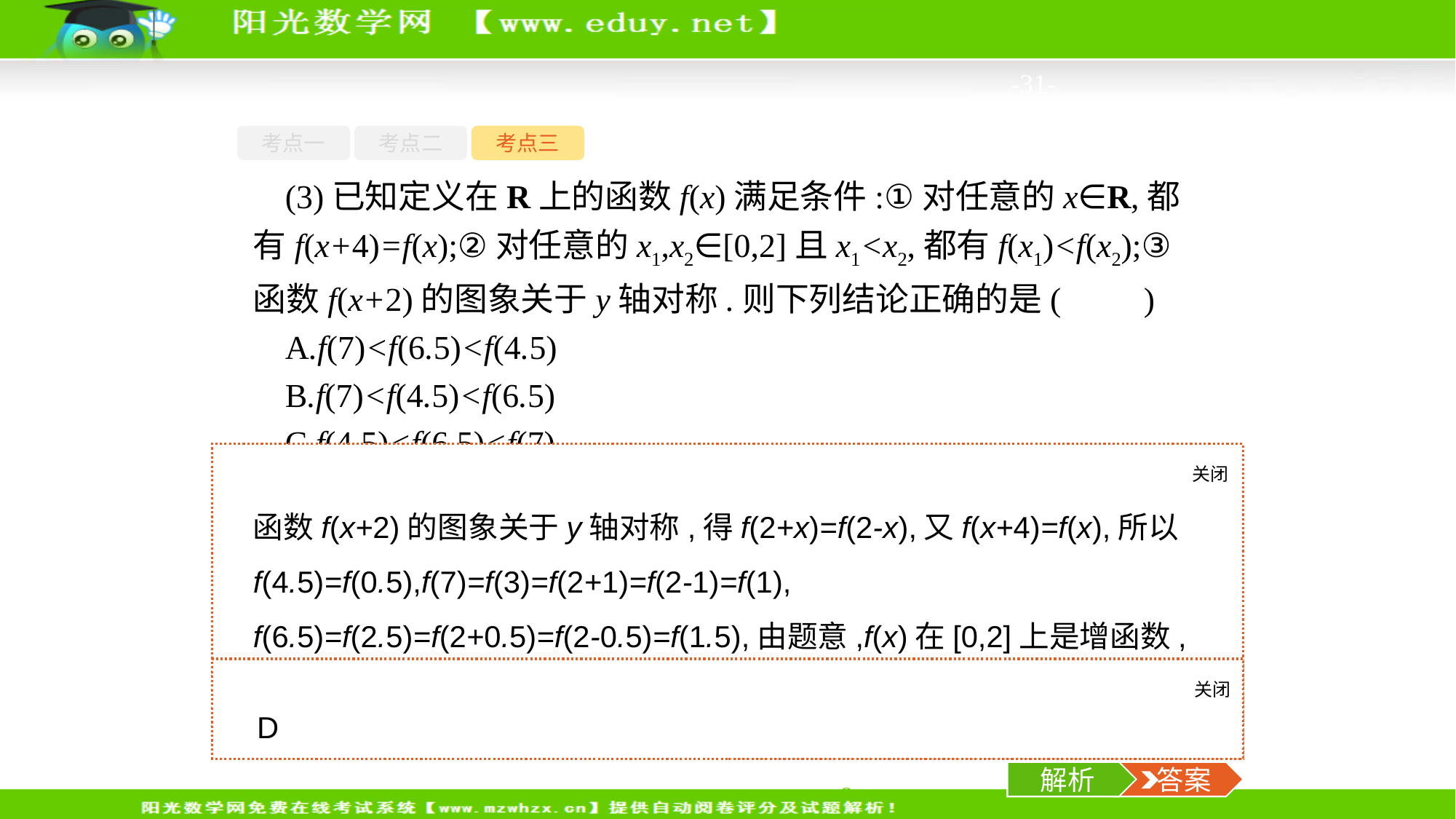

-31-
考点一
考点二
考点三
(3)已知定义在R上的函数f(x)满足条件:①对任意的x∈R,都有f(x+4)=f(x);②对任意的x1,x2∈[0,2]且x1<x2,都有f(x1)<f(x2);③函数f(x+2)的图象关于y轴对称.则下列结论正确的是(　　)
A.f(7)<f(6.5)<f(4.5)
B.f(7)<f(4.5)<f(6.5)
C.f(4.5)<f(6.5)<f(7)
D.f(4.5)<f(7)<f(6.5)

关闭
解析

函数f(x+2)的图象关于y轴对称,得f(2+x)=f(2-x),又f(x+4)=f(x),所以f(4.5)=f(0.5),f(7)=f(3)=f(2+1)=f(2-1)=f(1),
f(6.5)=f(2.5)=f(2+0.5)=f(2-0.5)=f(1.5),由题意,f(x)在[0,2]上是增函数,所以f(4.5)<f(7)<f(6.5).故选D.

关闭
解析
  答案

D
解析
  答案